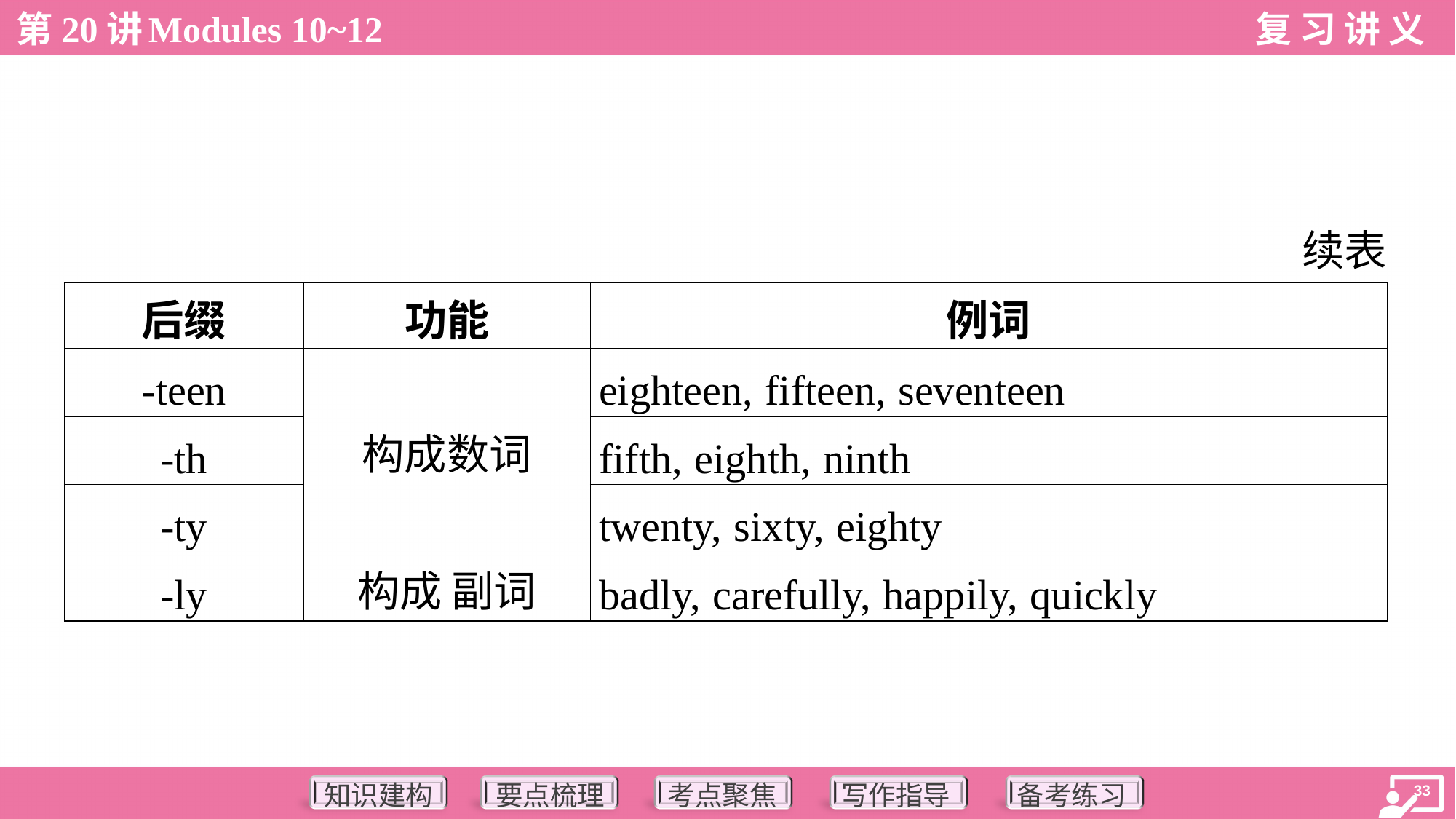

续表
| 后缀 | 功能 | 例词 |
| --- | --- | --- |
| -teen | 构成数词 | eighteen, fifteen, seventeen |
| -th |  | fifth, eighth, ninth |
| -ty |  | twenty, sixty, eighty |
| -ly | 构成 副词 | badly, carefully, happily, quickly |